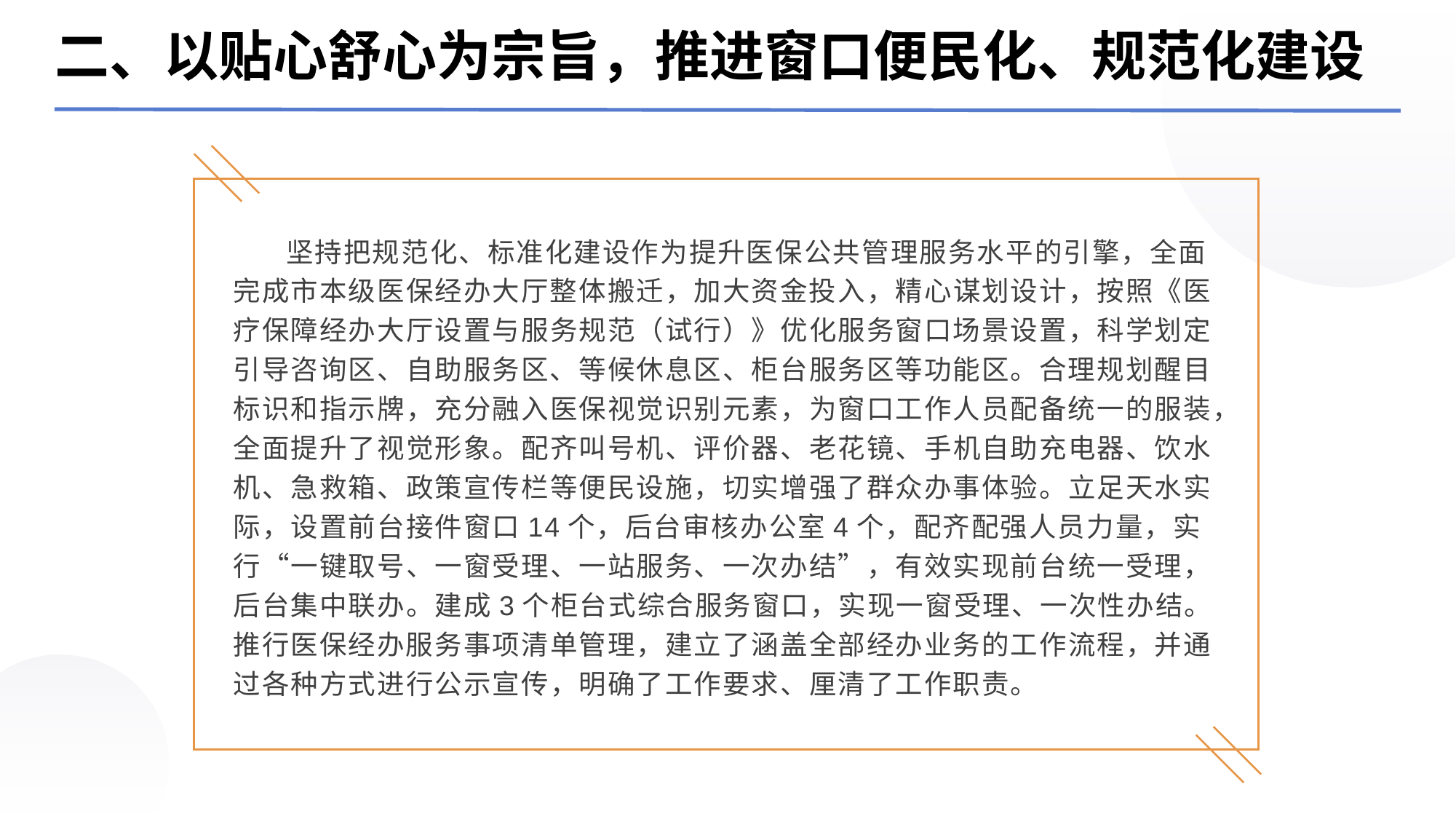

二、以贴心舒心为宗旨，推进窗口便民化、规范化建设

      坚持把规范化、标准化建设作为提升医保公共管理服务水平的引擎，全面完成市本级医保经办大厅整体搬迁，加大资金投入，精心谋划设计，按照《医疗保障经办大厅设置与服务规范（试行）》优化服务窗口场景设置，科学划定引导咨询区、自助服务区、等候休息区、柜台服务区等功能区。合理规划醒目标识和指示牌，充分融入医保视觉识别元素，为窗口工作人员配备统一的服装，全面提升了视觉形象。配齐叫号机、评价器、老花镜、手机自助充电器、饮水机、急救箱、政策宣传栏等便民设施，切实增强了群众办事体验。立足天水实际，设置前台接件窗口14个，后台审核办公室4个，配齐配强人员力量，实行“一键取号、一窗受理、一站服务、一次办结”，有效实现前台统一受理，后台集中联办。建成3个柜台式综合服务窗口，实现一窗受理、一次性办结。推行医保经办服务事项清单管理，建立了涵盖全部经办业务的工作流程，并通过各种方式进行公示宣传，明确了工作要求、厘清了工作职责。